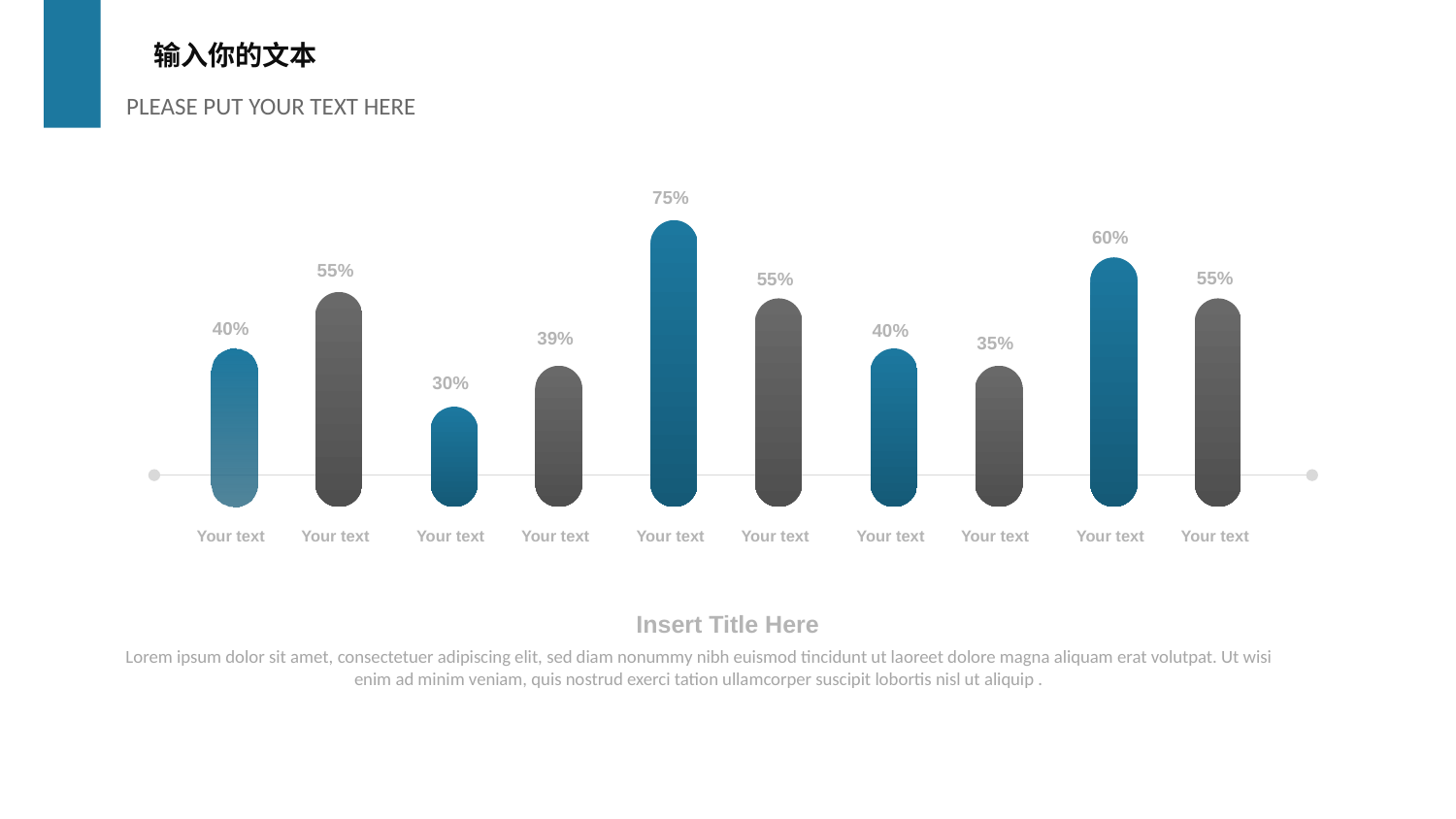

输入你的文本
PLEASE PUT YOUR TEXT HERE
75%
60%

55%

55%
55%

40%
40%
39%
35%

30%

Your text
Your text
Your text
Your text
Your text
Your text
Your text
Your text
Your text
Your text
Insert Title Here
Lorem ipsum dolor sit amet, consectetuer adipiscing elit, sed diam nonummy nibh euismod tincidunt ut laoreet dolore magna aliquam erat volutpat. Ut wisi enim ad minim veniam, quis nostrud exerci tation ullamcorper suscipit lobortis nisl ut aliquip .